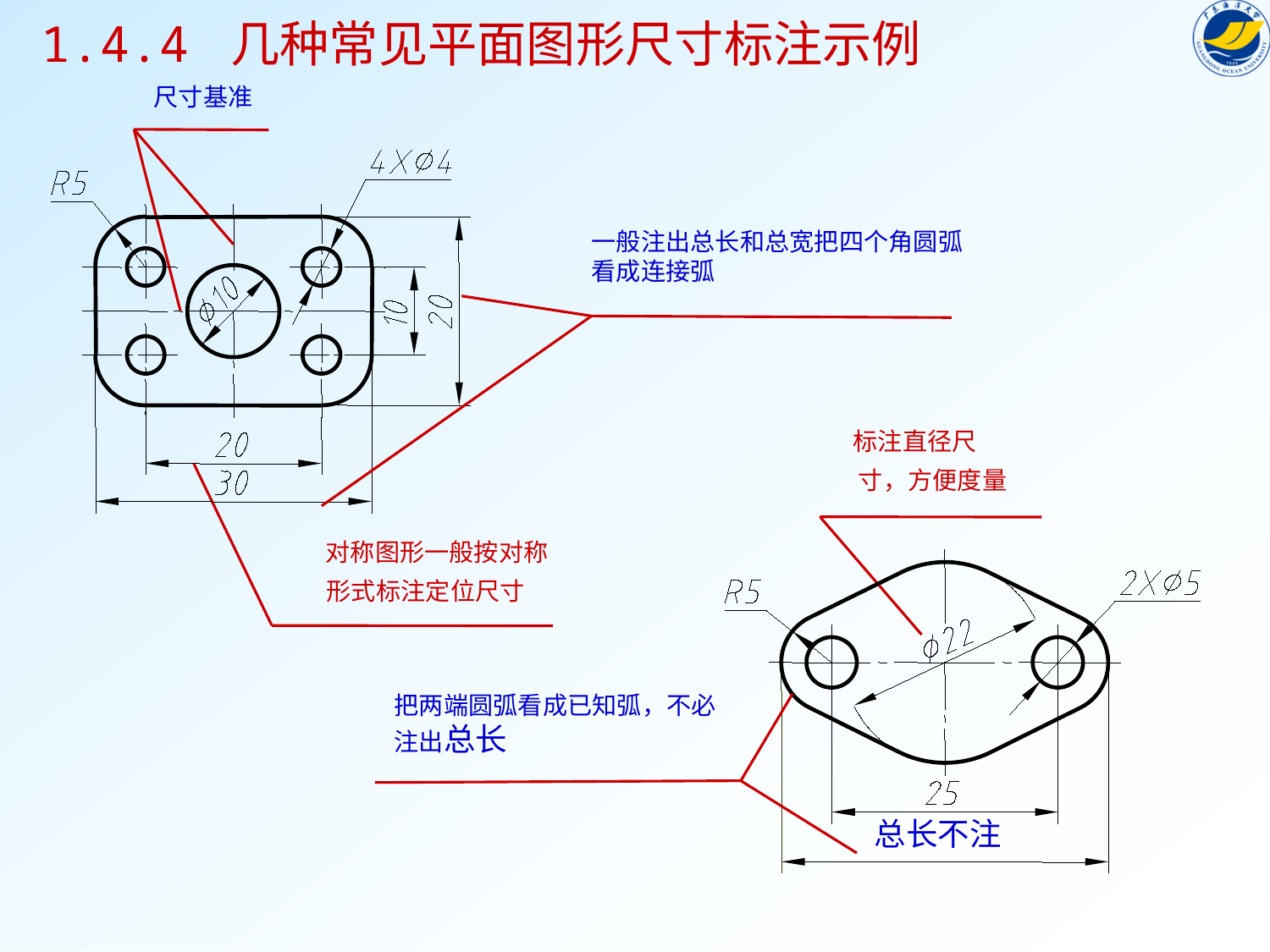

1.4.4 几种常见平面图形尺寸标注示例
尺寸基准

一般注出总长和总宽把四个角圆弧看成连接弧

标注直径尺
寸，方便度量

对称图形一般按对称
形式标注定位尺寸

总长不注

把两端圆弧看成已知弧，不必注出总长